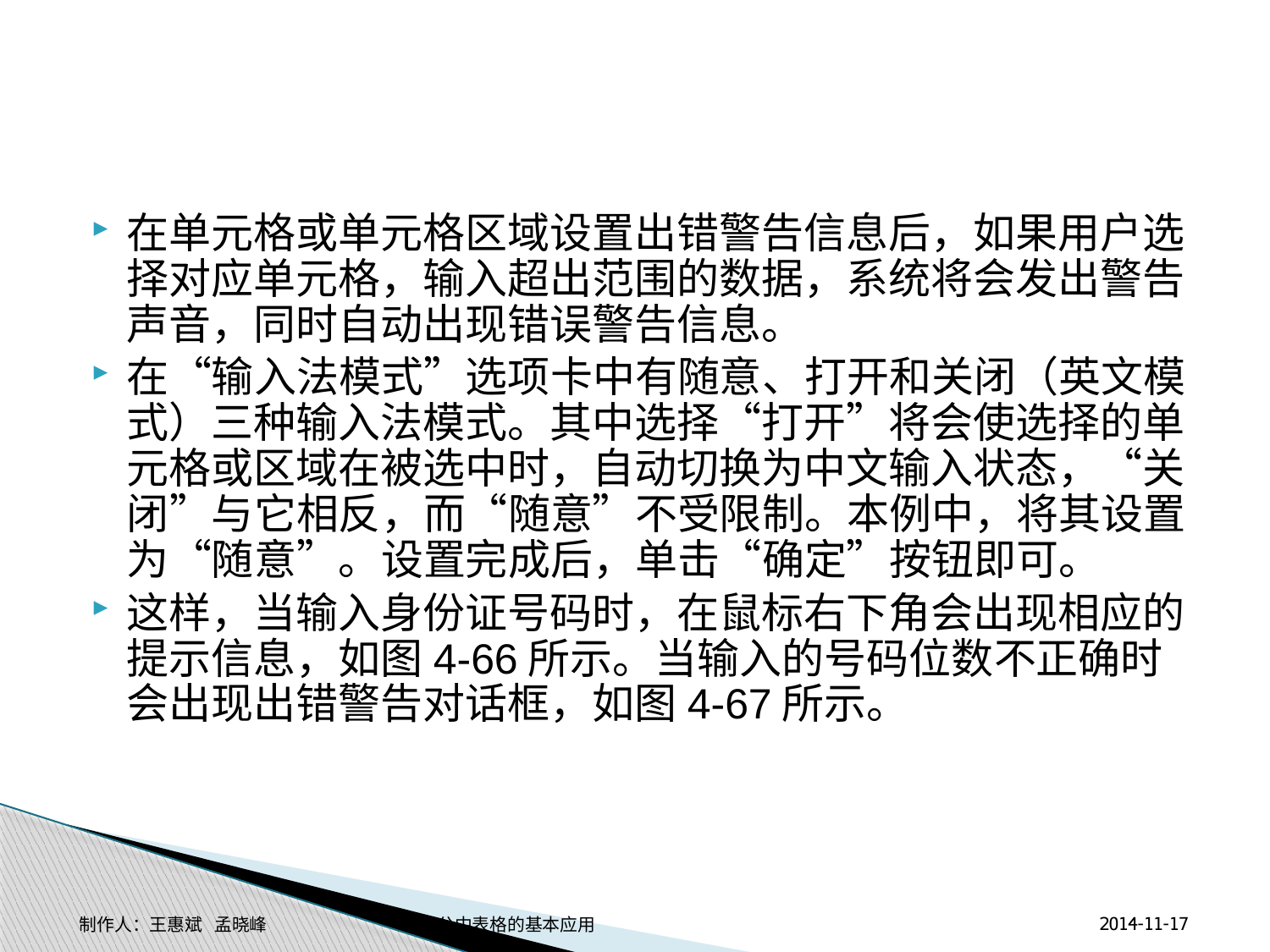

#
在单元格或单元格区域设置出错警告信息后，如果用户选择对应单元格，输入超出范围的数据，系统将会发出警告声音，同时自动出现错误警告信息。
在“输入法模式”选项卡中有随意、打开和关闭（英文模式）三种输入法模式。其中选择“打开”将会使选择的单元格或区域在被选中时，自动切换为中文输入状态，“关闭”与它相反，而“随意”不受限制。本例中，将其设置为“随意”。设置完成后，单击“确定”按钮即可。
这样，当输入身份证号码时，在鼠标右下角会出现相应的提示信息，如图4-66所示。当输入的号码位数不正确时会出现出错警告对话框，如图4-67所示。
2014-11-17
制作人：王惠斌   孟晓峰                                      办公中表格的基本应用